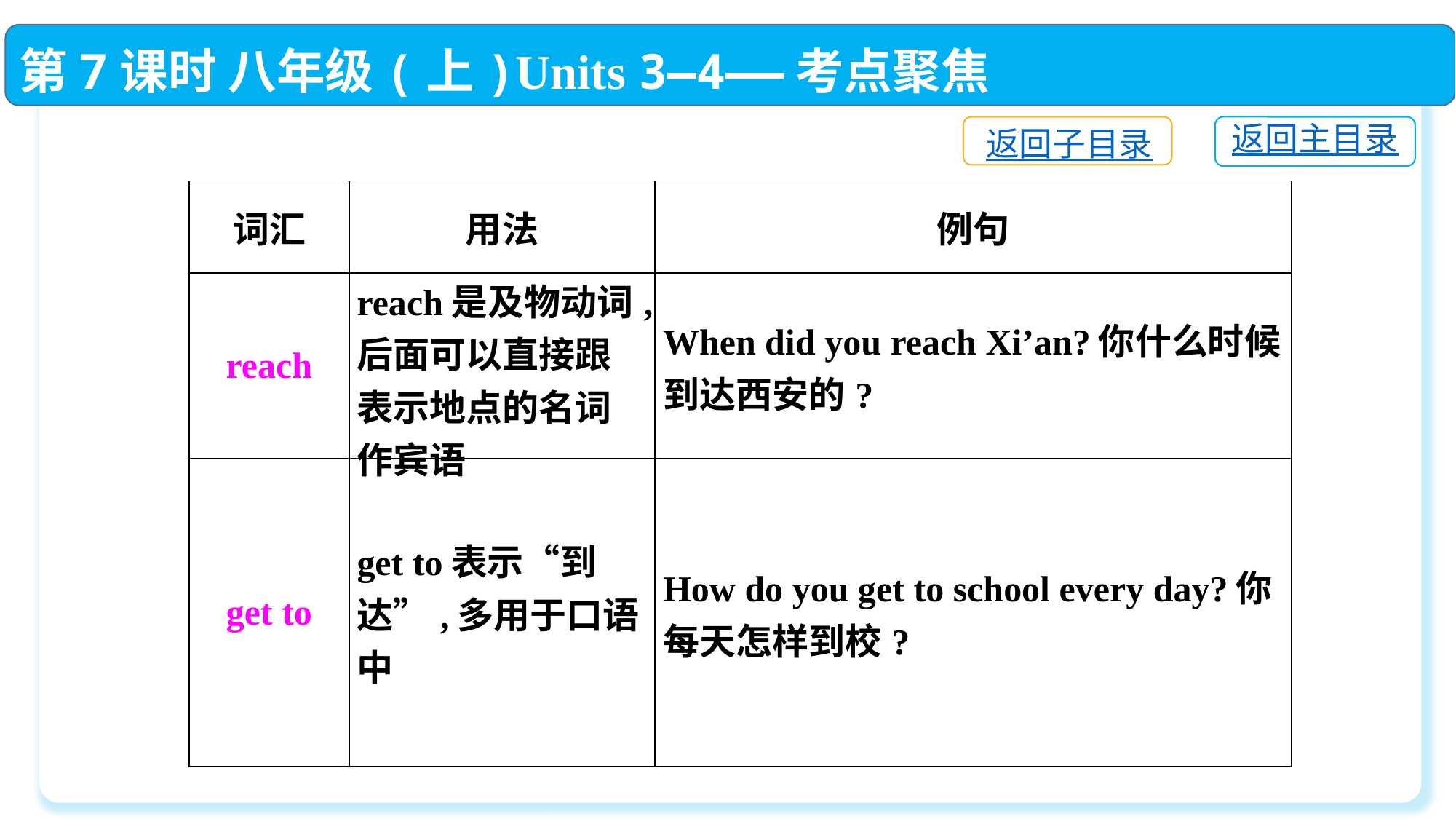

第7课时 八年级(上)Units 3—4——考点聚焦

返回主目录

返回子目录
| 词汇 | 用法 | 例句 |
| --- | --- | --- |
| reach | reach是及物动词,后面可以直接跟表示地点的名词作宾语 | When did you reach Xi’an?你什么时候到达西安的? |
| get to | get to表示“到达”,多用于口语中 | How do you get to school every day?你每天怎样到校? |